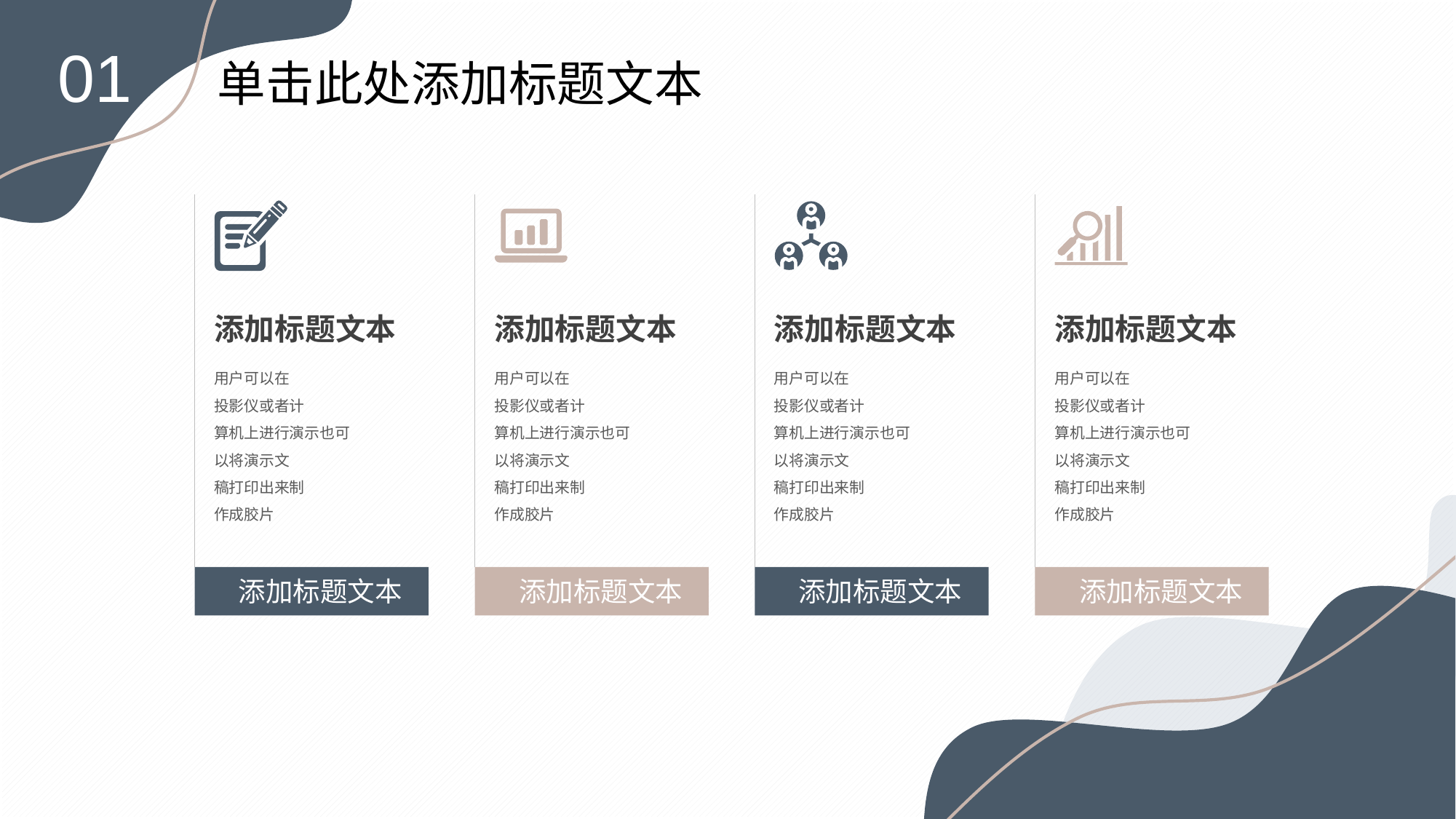

01
单击此处添加标题文本

添加标题文本
添加标题文本
添加标题文本
添加标题文本
用户可以在
投影仪或者计
算机上进行演示也可
以将演示文
稿打印出来制
作成胶片
用户可以在
投影仪或者计
算机上进行演示也可
以将演示文
稿打印出来制
作成胶片
用户可以在
投影仪或者计
算机上进行演示也可
以将演示文
稿打印出来制
作成胶片
用户可以在
投影仪或者计
算机上进行演示也可
以将演示文
稿打印出来制
作成胶片
添加标题文本
添加标题文本
添加标题文本
添加标题文本